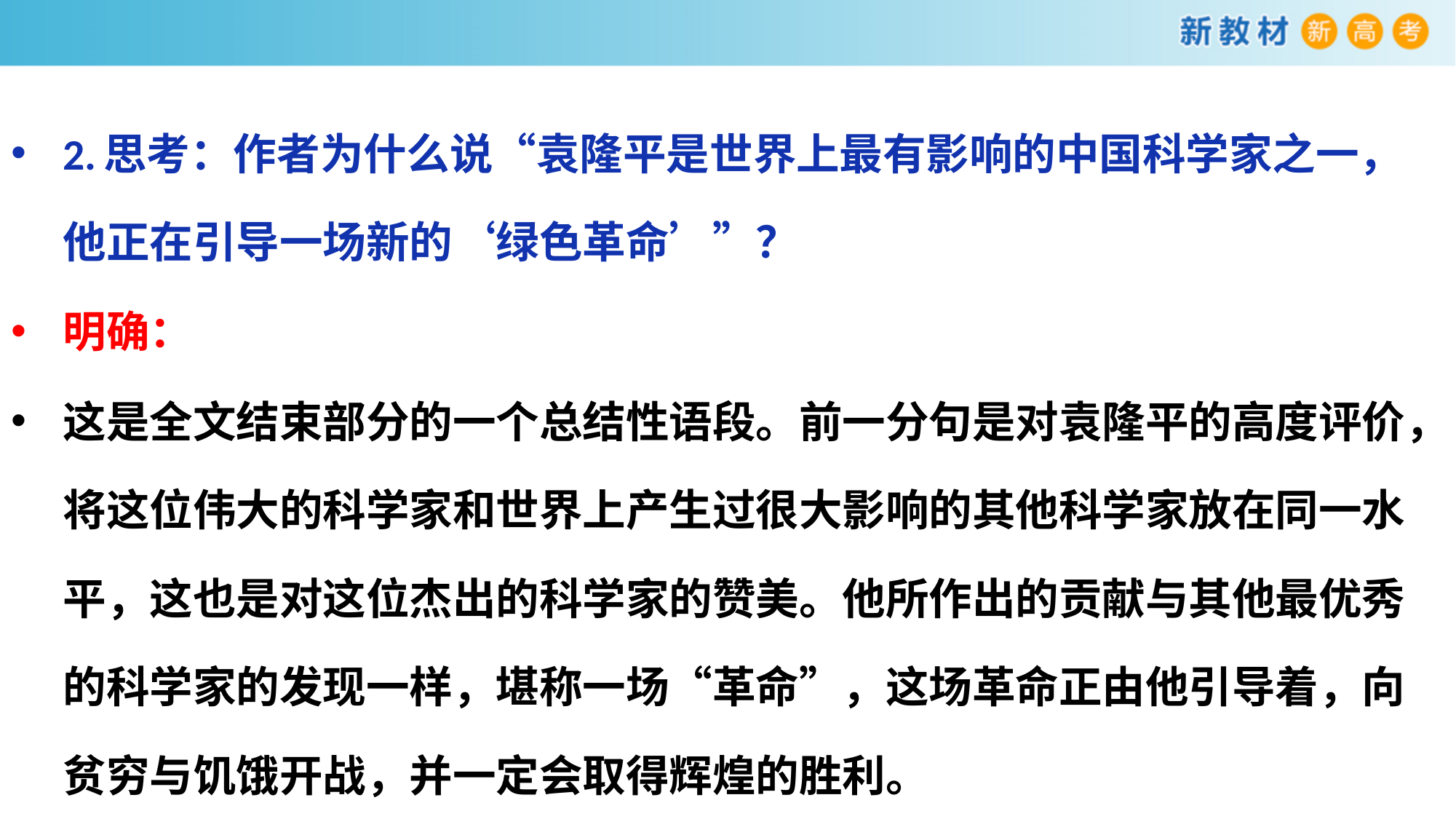

2.思考：作者为什么说“袁隆平是世界上最有影响的中国科学家之一，他正在引导一场新的‘绿色革命’”？
明确：
这是全文结束部分的一个总结性语段。前一分句是对袁隆平的高度评价，将这位伟大的科学家和世界上产生过很大影响的其他科学家放在同一水平，这也是对这位杰出的科学家的赞美。他所作出的贡献与其他最优秀的科学家的发现一样，堪称一场“革命”，这场革命正由他引导着，向贫穷与饥饿开战，并一定会取得辉煌的胜利。